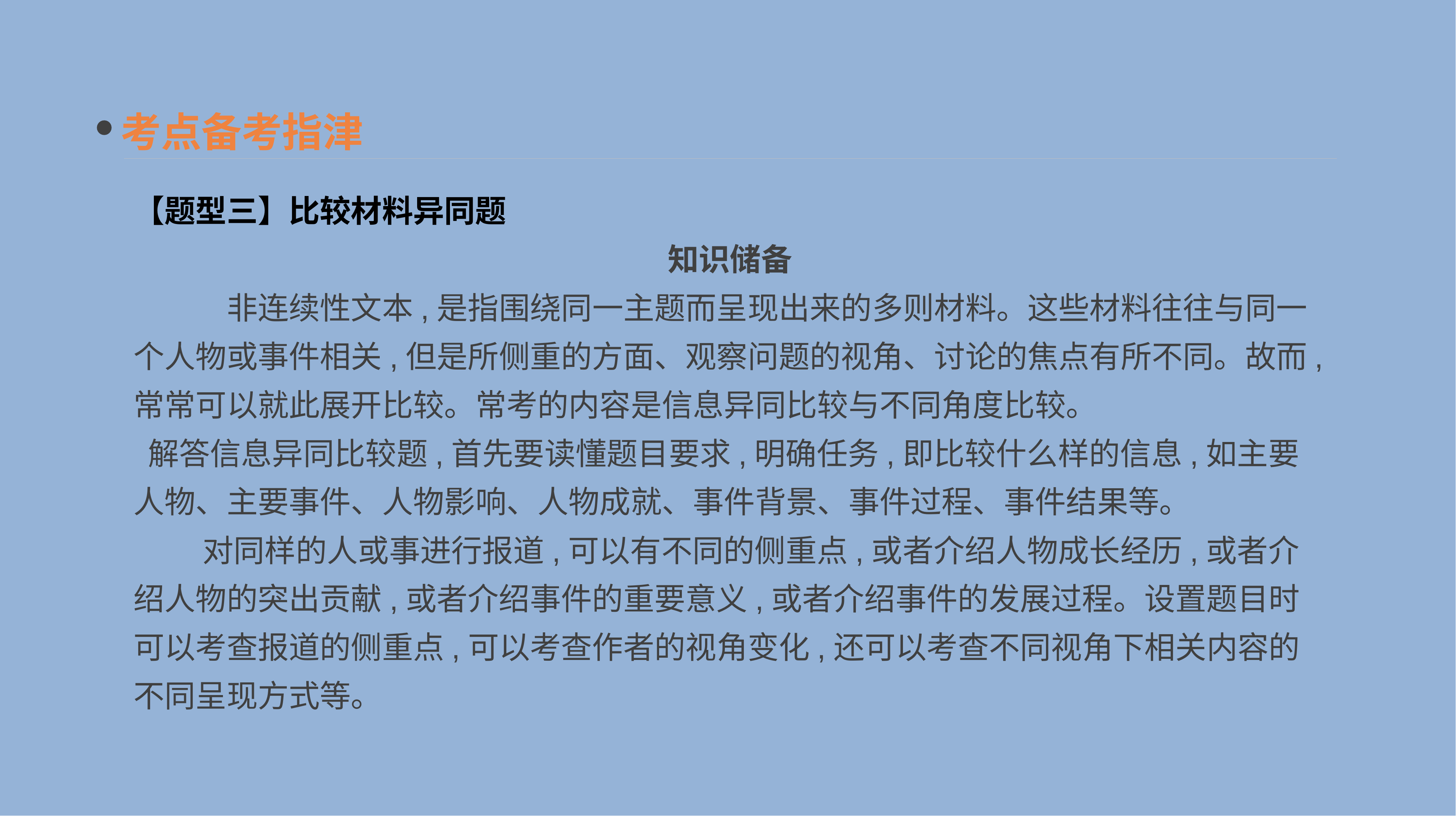

考点备考指津

【题型三】比较材料异同题
知识储备
　　　非连续性文本,是指围绕同一主题而呈现出来的多则材料。这些材料往往与同一个人物或事件相关,但是所侧重的方面、观察问题的视角、讨论的焦点有所不同。故而,常常可以就此展开比较。常考的内容是信息异同比较与不同角度比较。
 解答信息异同比较题,首先要读懂题目要求,明确任务,即比较什么样的信息,如主要人物、主要事件、人物影响、人物成就、事件背景、事件过程、事件结果等。
　　 对同样的人或事进行报道,可以有不同的侧重点,或者介绍人物成长经历,或者介绍人物的突出贡献,或者介绍事件的重要意义,或者介绍事件的发展过程。设置题目时可以考查报道的侧重点,可以考查作者的视角变化,还可以考查不同视角下相关内容的不同呈现方式等。